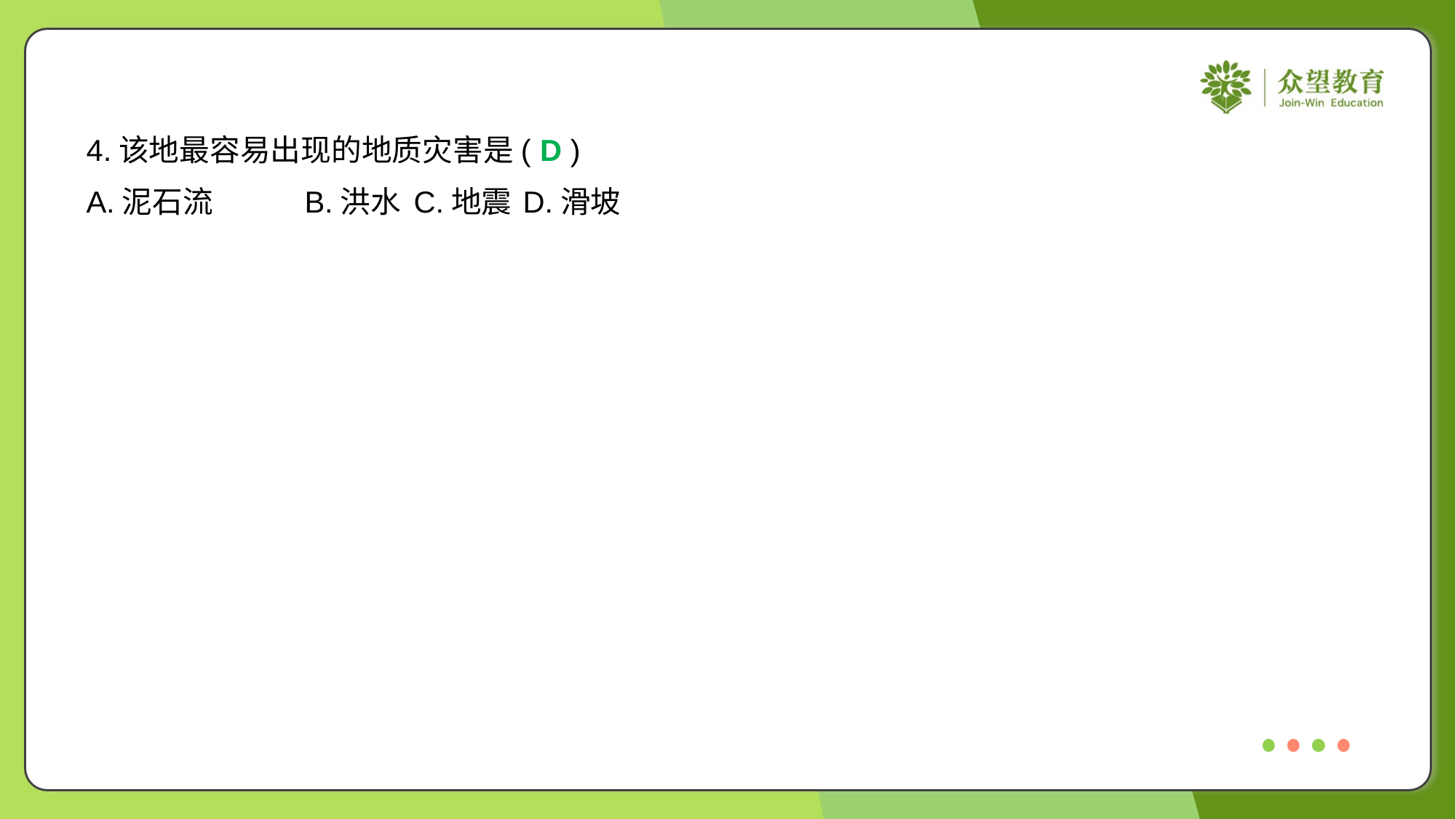

4.该地最容易出现的地质灾害是(     )
D
A.泥石流	B.洪水	C.地震	D.滑坡